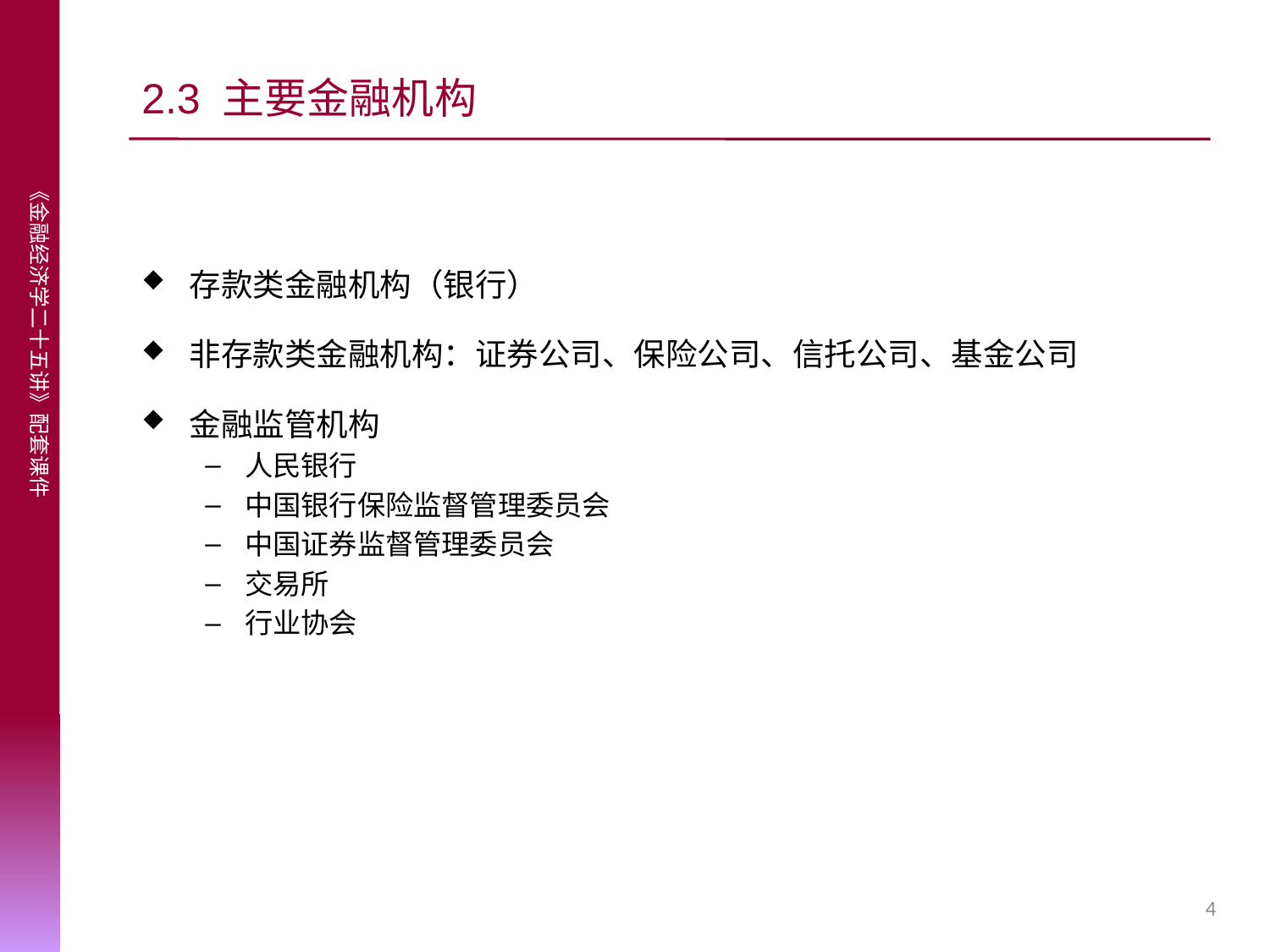

# 2.3 主要金融机构

存款类金融机构（银行）
非存款类金融机构：证券公司、保险公司、信托公司、基金公司
金融监管机构
人民银行
中国银行保险监督管理委员会
中国证券监督管理委员会
交易所
行业协会
4